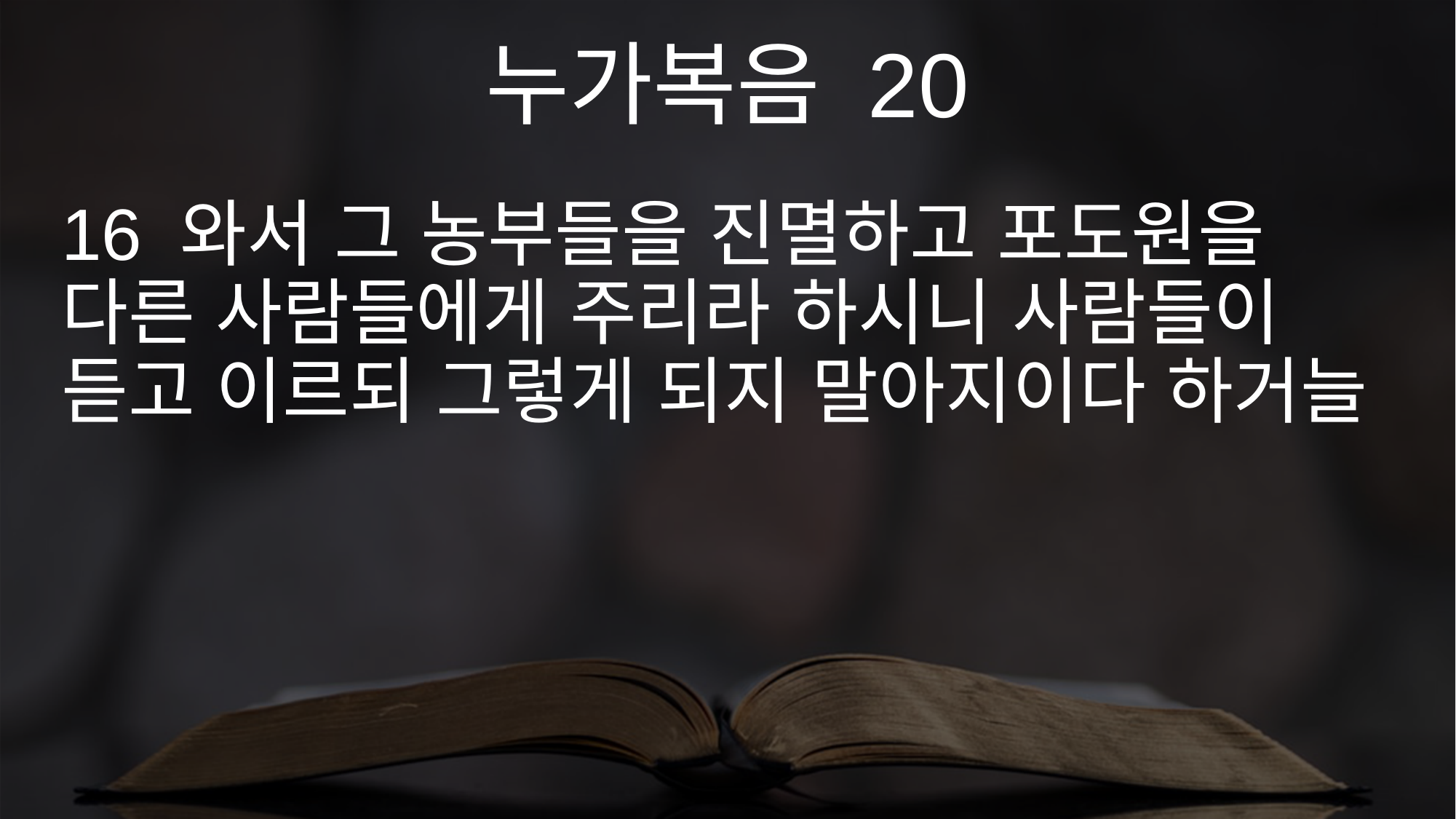

누가복음 20
16 와서 그 농부들을 진멸하고 포도원을 다른 사람들에게 주리라 하시니 사람들이 듣고 이르되 그렇게 되지 말아지이다 하거늘